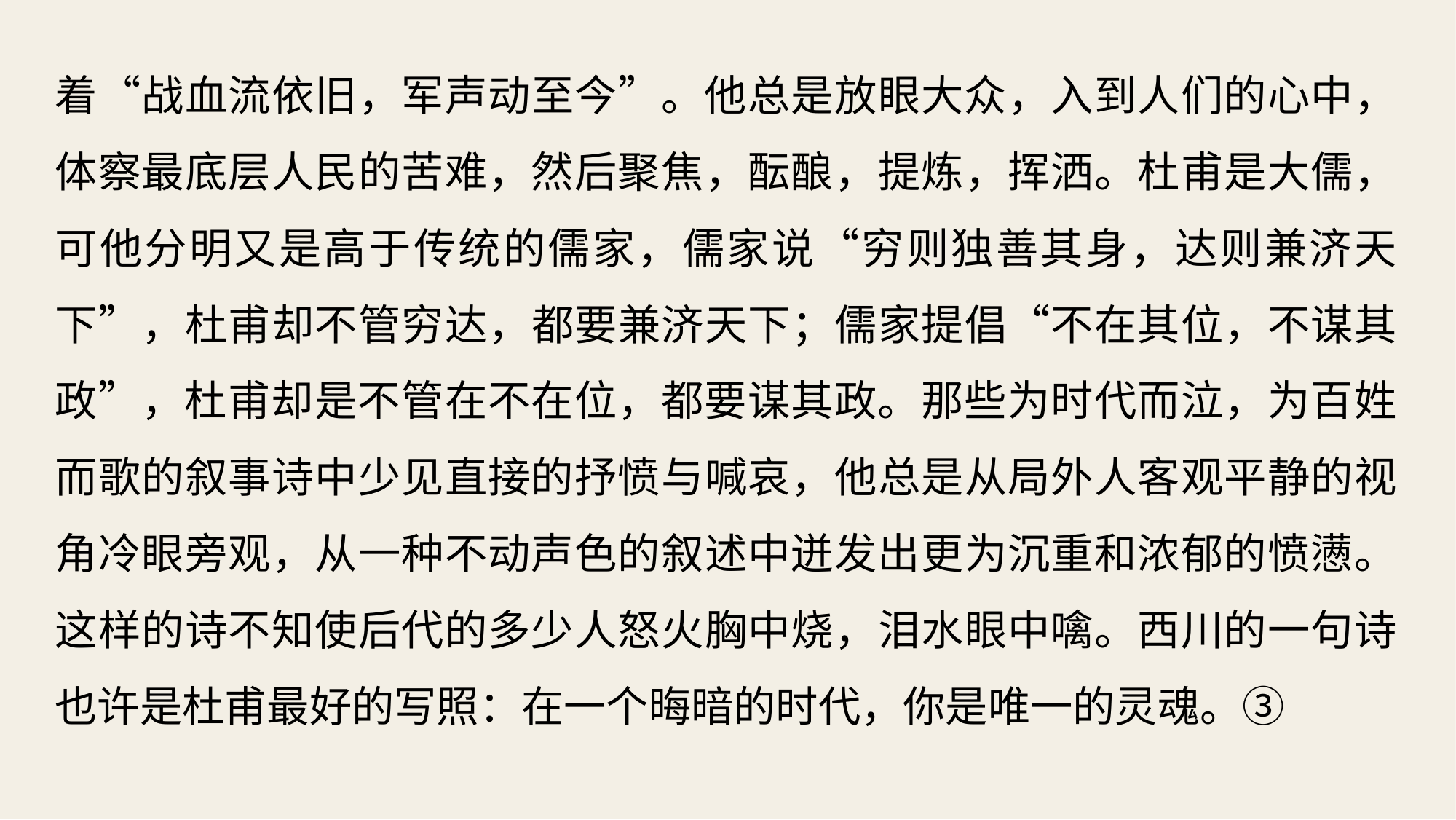

着“战血流依旧，军声动至今”。他总是放眼大众，入到人们的心中，体察最底层人民的苦难，然后聚焦，酝酿，提炼，挥洒。杜甫是大儒，可他分明又是高于传统的儒家，儒家说“穷则独善其身，达则兼济天下”，杜甫却不管穷达，都要兼济天下；儒家提倡“不在其位，不谋其政”，杜甫却是不管在不在位，都要谋其政。那些为时代而泣，为百姓而歌的叙事诗中少见直接的抒愤与喊哀，他总是从局外人客观平静的视角冷眼旁观，从一种不动声色的叙述中迸发出更为沉重和浓郁的愤懑。这样的诗不知使后代的多少人怒火胸中烧，泪水眼中噙。西川的一句诗也许是杜甫最好的写照：在一个晦暗的时代，你是唯一的灵魂。③